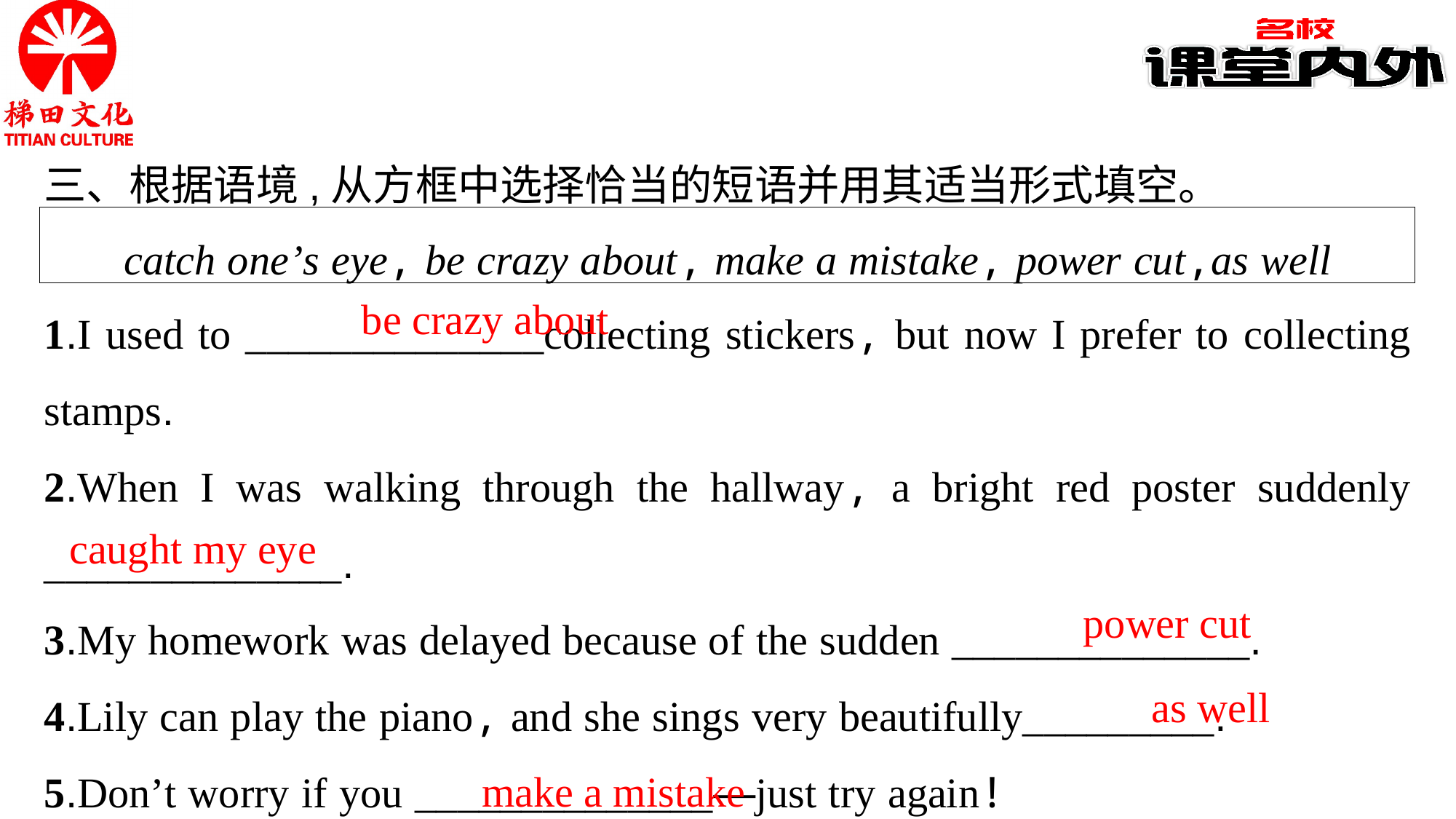

三、根据语境,从方框中选择恰当的短语并用其适当形式填空。
catch one’s eye, be crazy about, make a mistake, power cut,as well
1.I used to ______________collecting stickers, but now I prefer to collecting stamps.
2.When I was walking through the hallway, a bright red poster suddenly ______________.
3.My homework was delayed because of the sudden ______________.
4.Lily can play the piano, and she sings very beautifully_________.
5.Don’t worry if you ______________—just try again!
be crazy about
caught my eye
power cut
as well
make a mistake